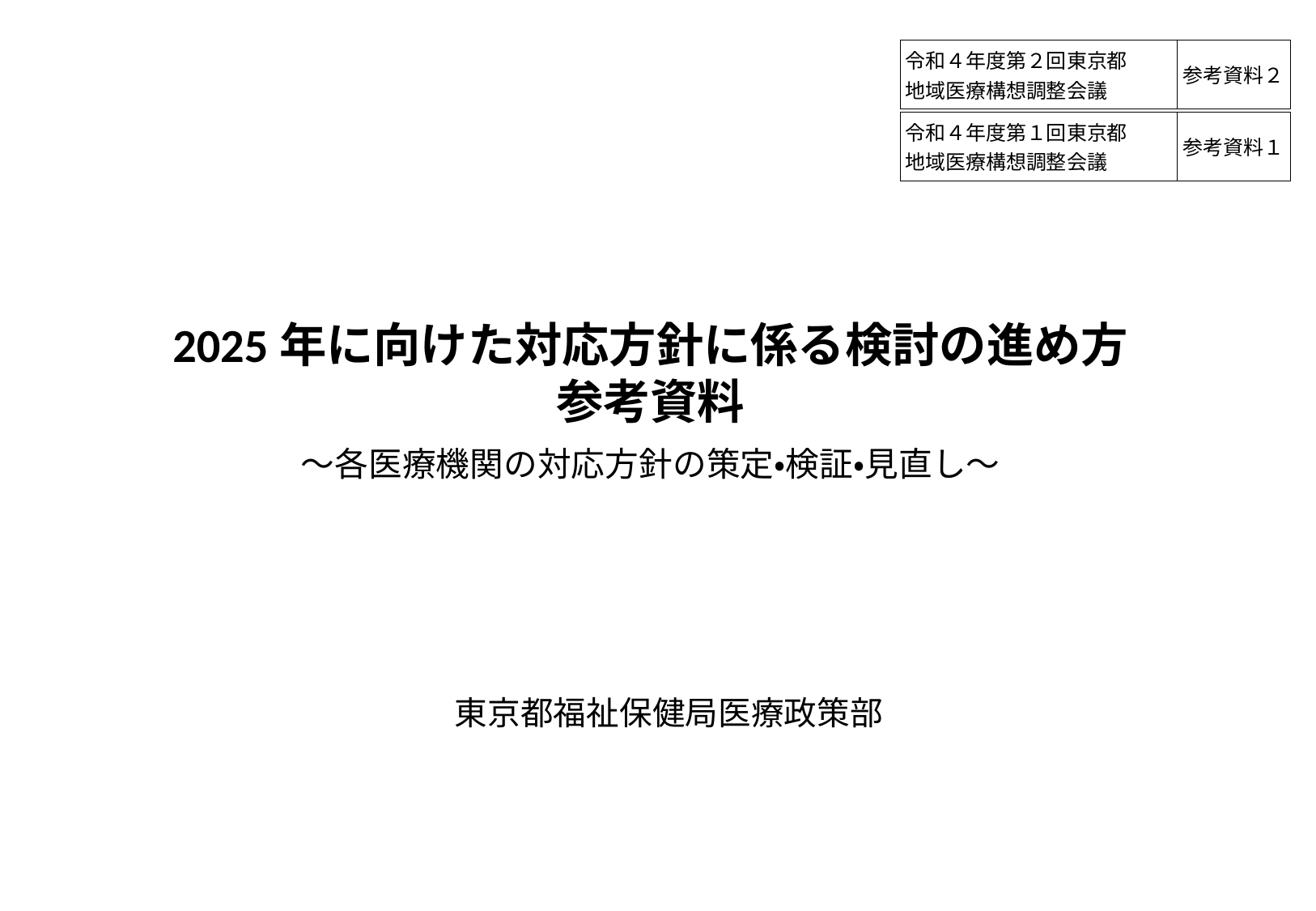

| 令和４年度第２回東京都 地域医療構想調整会議 | 参考資料２ |
| --- | --- |
| 令和４年度第１回東京都 地域医療構想調整会議 | 参考資料１ |
| --- | --- |
# 2025年に向けた対応方針に係る検討の進め方 参考資料 　 ～各医療機関の対応方針の策定・検証・見直し～
東京都福祉保健局医療政策部